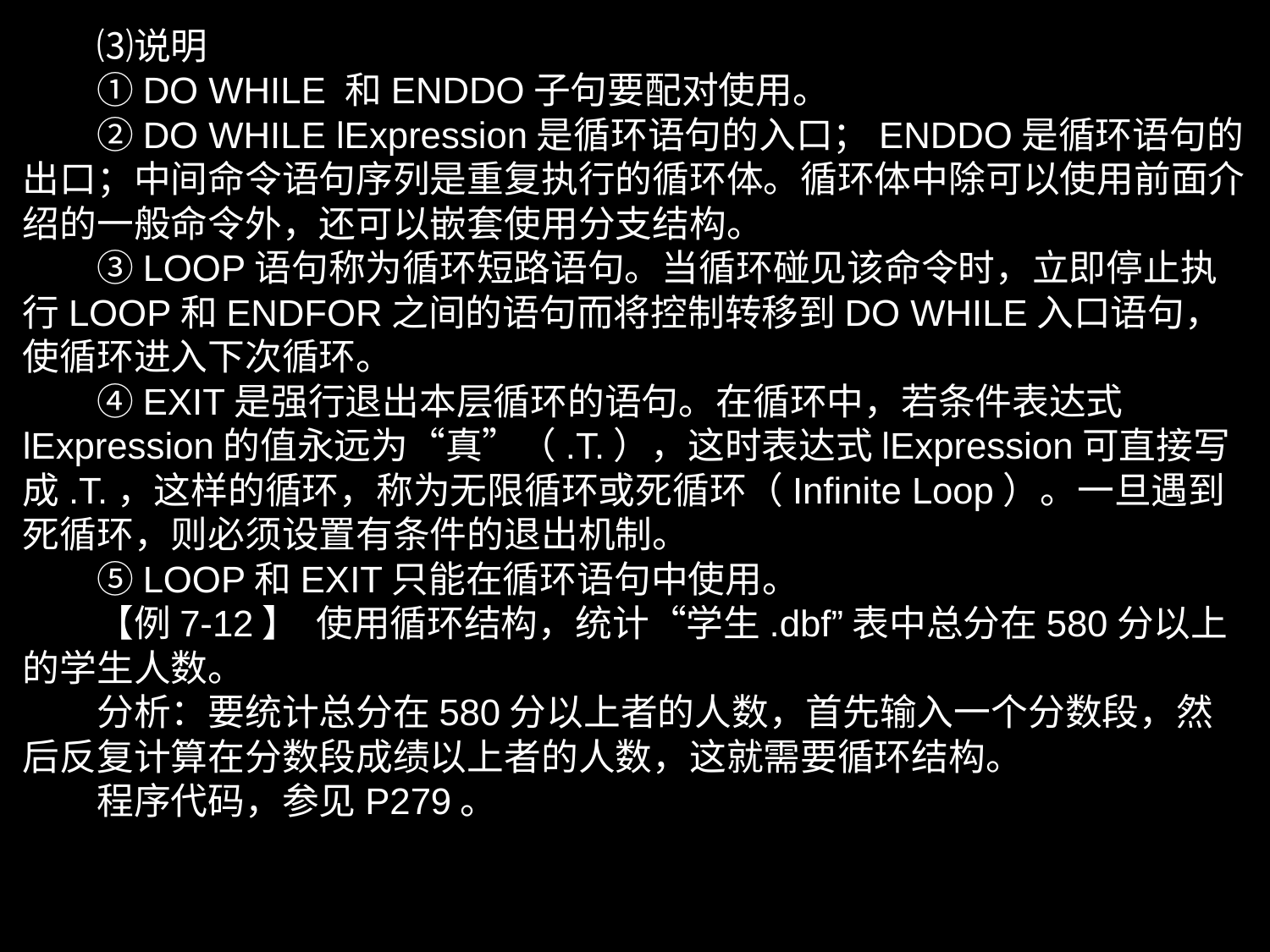

⑶说明
　　①DO WHILE 和ENDDO子句要配对使用。
　　②DO WHILE lExpression是循环语句的入口；ENDDO是循环语句的出口；中间命令语句序列是重复执行的循环体。循环体中除可以使用前面介绍的一般命令外，还可以嵌套使用分支结构。
　　③LOOP语句称为循环短路语句。当循环碰见该命令时，立即停止执行LOOP和ENDFOR之间的语句而将控制转移到DO WHILE入口语句，使循环进入下次循环。
　　④EXIT是强行退出本层循环的语句。在循环中，若条件表达式lExpression的值永远为“真”（.T.），这时表达式lExpression可直接写成.T.，这样的循环，称为无限循环或死循环（Infinite Loop）。一旦遇到死循环，则必须设置有条件的退出机制。
　　⑤LOOP和EXIT只能在循环语句中使用。
　　【例7-12】  使用循环结构，统计“学生.dbf”表中总分在580分以上的学生人数。
　　分析：要统计总分在580分以上者的人数，首先输入一个分数段，然后反复计算在分数段成绩以上者的人数，这就需要循环结构。
　　程序代码，参见P279。